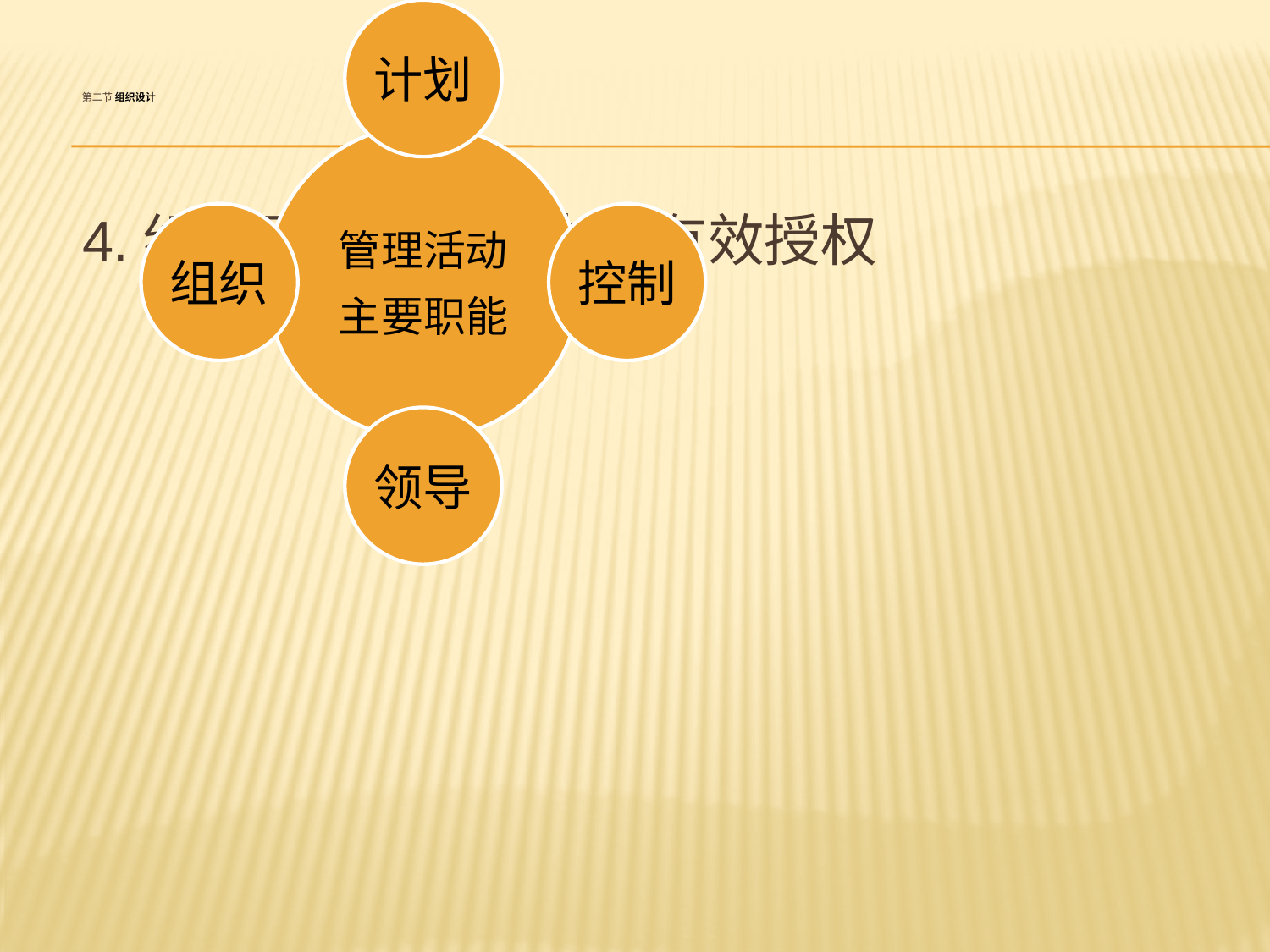

# 第二节 组织设计
4.组织层级化设计中的有效授权

管理活动
主要职能
计划
控制
领导
组织
管理活动
主要职能
计划
控制
领导
组织